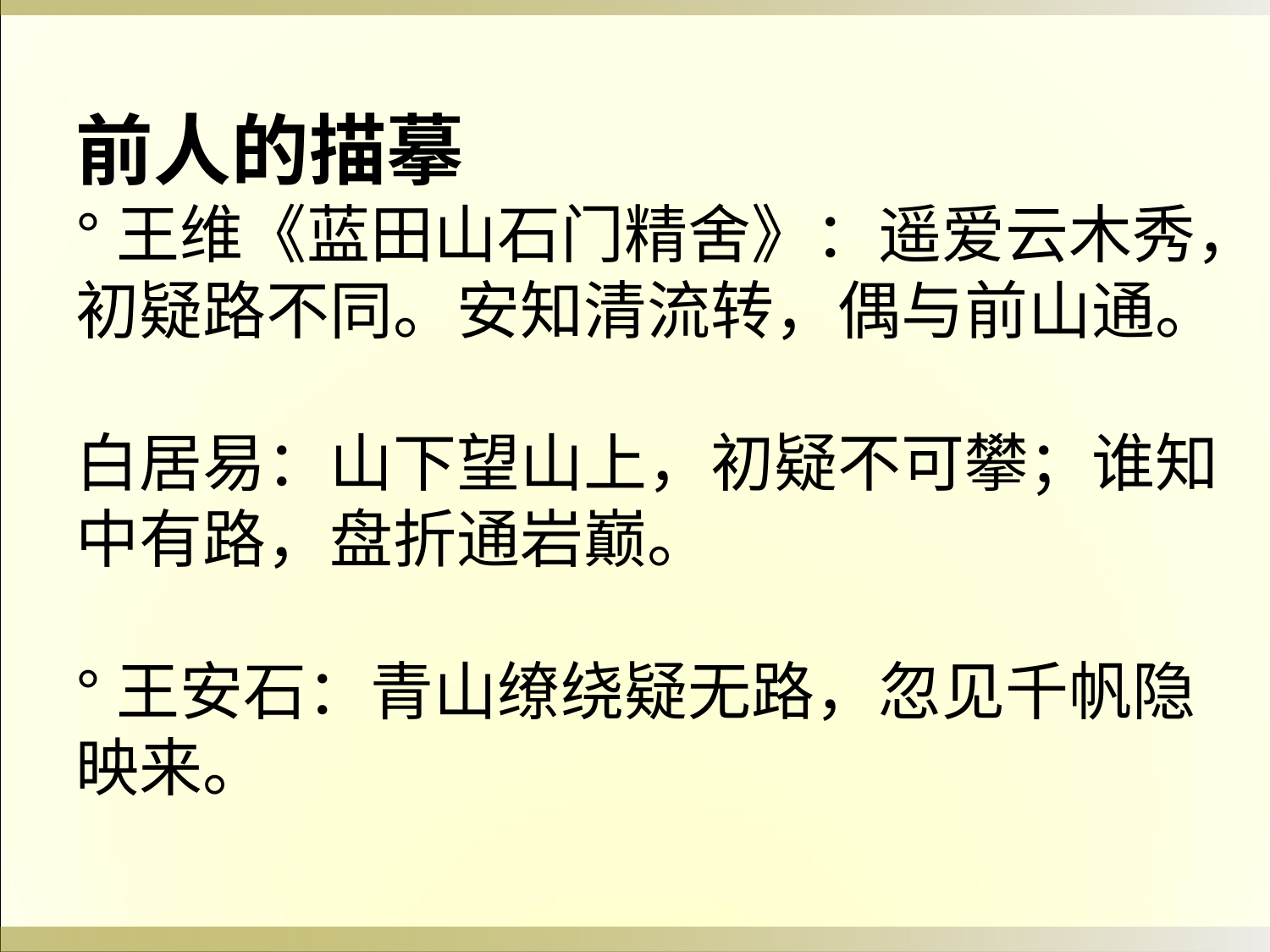

前人的描摹
°王维《蓝田山石门精舍》：遥爱云木秀，初疑路不同。安知清流转，偶与前山通。

白居易：山下望山上，初疑不可攀；谁知中有路，盘折通岩巅。

°王安石：青山缭绕疑无路，忽见千帆隐映来。